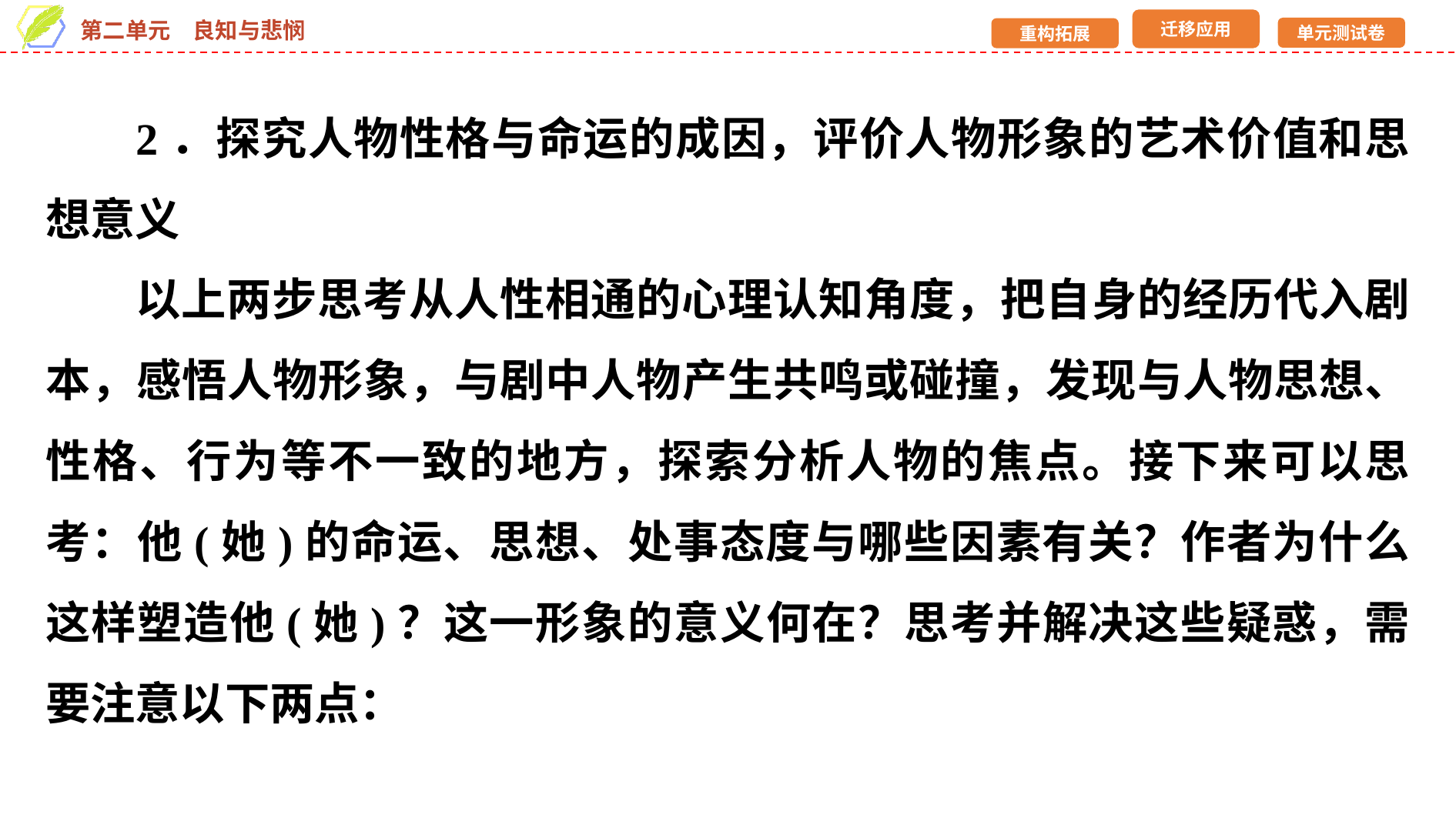

2．探究人物性格与命运的成因，评价人物形象的艺术价值和思想意义
以上两步思考从人性相通的心理认知角度，把自身的经历代入剧本，感悟人物形象，与剧中人物产生共鸣或碰撞，发现与人物思想、性格、行为等不一致的地方，探索分析人物的焦点。接下来可以思考：他(她)的命运、思想、处事态度与哪些因素有关？作者为什么这样塑造他(她)？这一形象的意义何在？思考并解决这些疑惑，需要注意以下两点：